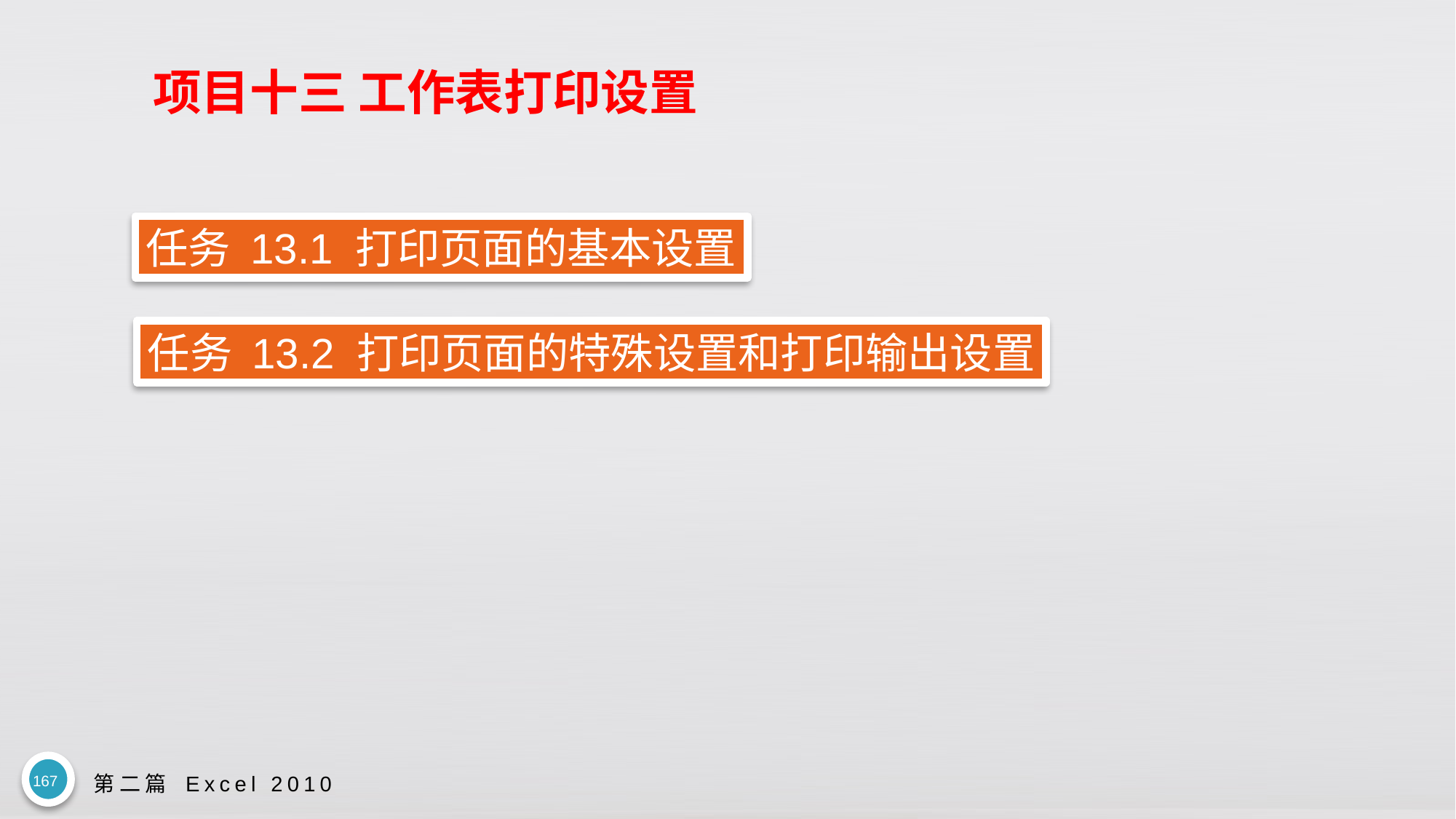

# 项目十三 工作表打印设置
任务 13.1 打印页面的基本设置
任务 13.2 打印页面的特殊设置和打印输出设置
167